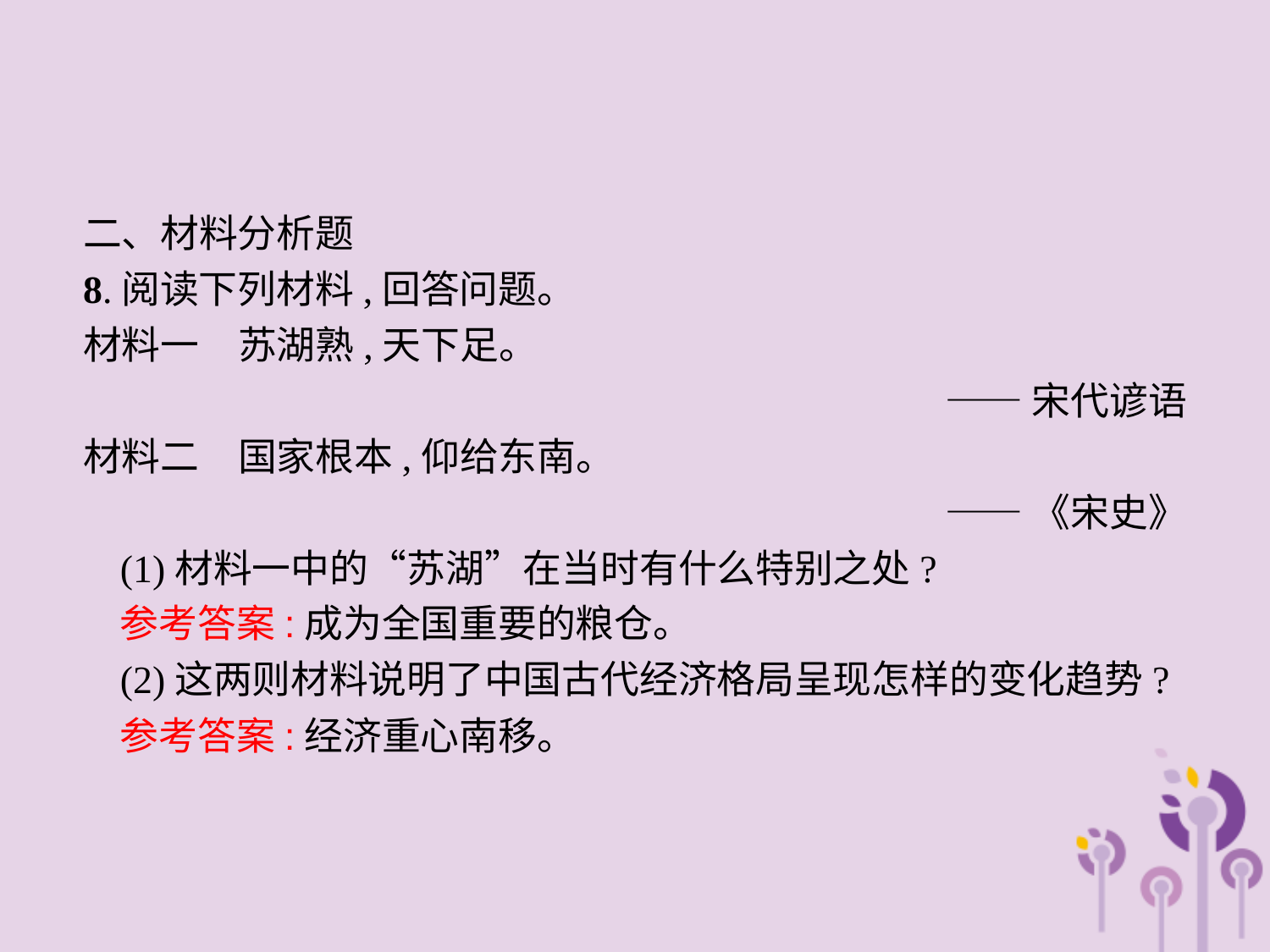

二、材料分析题
8.阅读下列材料,回答问题。
材料一　苏湖熟,天下足。
——宋代谚语
材料二　国家根本,仰给东南。
——《宋史》
(1)材料一中的“苏湖”在当时有什么特别之处?
参考答案:成为全国重要的粮仓。
(2)这两则材料说明了中国古代经济格局呈现怎样的变化趋势?
参考答案:经济重心南移。